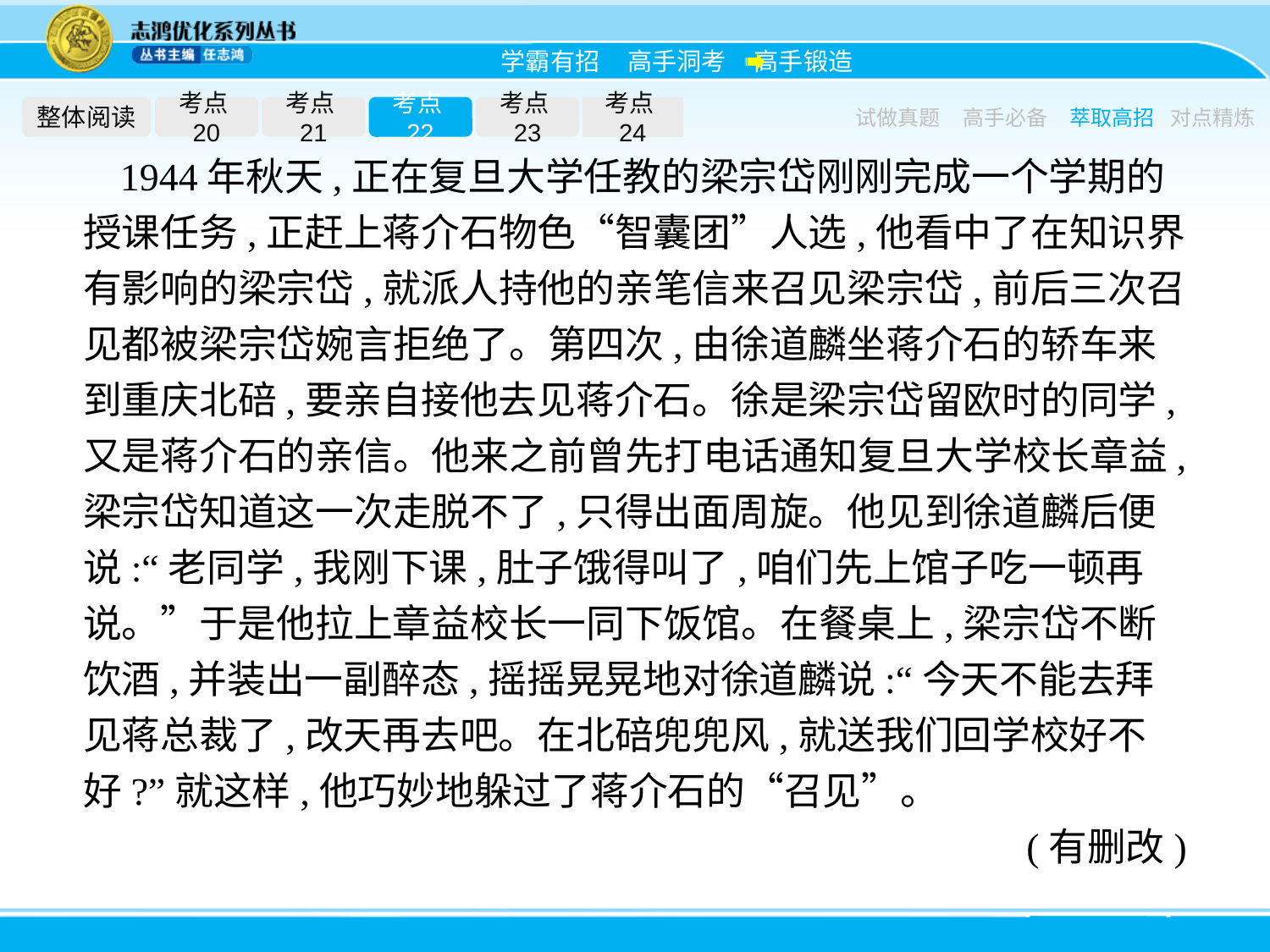

整体阅读
考点20
考点21
考点22
考点23
考点24
试做真题
高手必备
萃取高招
对点精炼
1944年秋天,正在复旦大学任教的梁宗岱刚刚完成一个学期的授课任务,正赶上蒋介石物色“智囊团”人选,他看中了在知识界有影响的梁宗岱,就派人持他的亲笔信来召见梁宗岱,前后三次召见都被梁宗岱婉言拒绝了。第四次,由徐道麟坐蒋介石的轿车来到重庆北碚,要亲自接他去见蒋介石。徐是梁宗岱留欧时的同学,又是蒋介石的亲信。他来之前曾先打电话通知复旦大学校长章益,梁宗岱知道这一次走脱不了,只得出面周旋。他见到徐道麟后便说:“老同学,我刚下课,肚子饿得叫了,咱们先上馆子吃一顿再说。”于是他拉上章益校长一同下饭馆。在餐桌上,梁宗岱不断饮酒,并装出一副醉态,摇摇晃晃地对徐道麟说:“今天不能去拜见蒋总裁了,改天再去吧。在北碚兜兜风,就送我们回学校好不好?”就这样,他巧妙地躲过了蒋介石的“召见”。
(有删改)